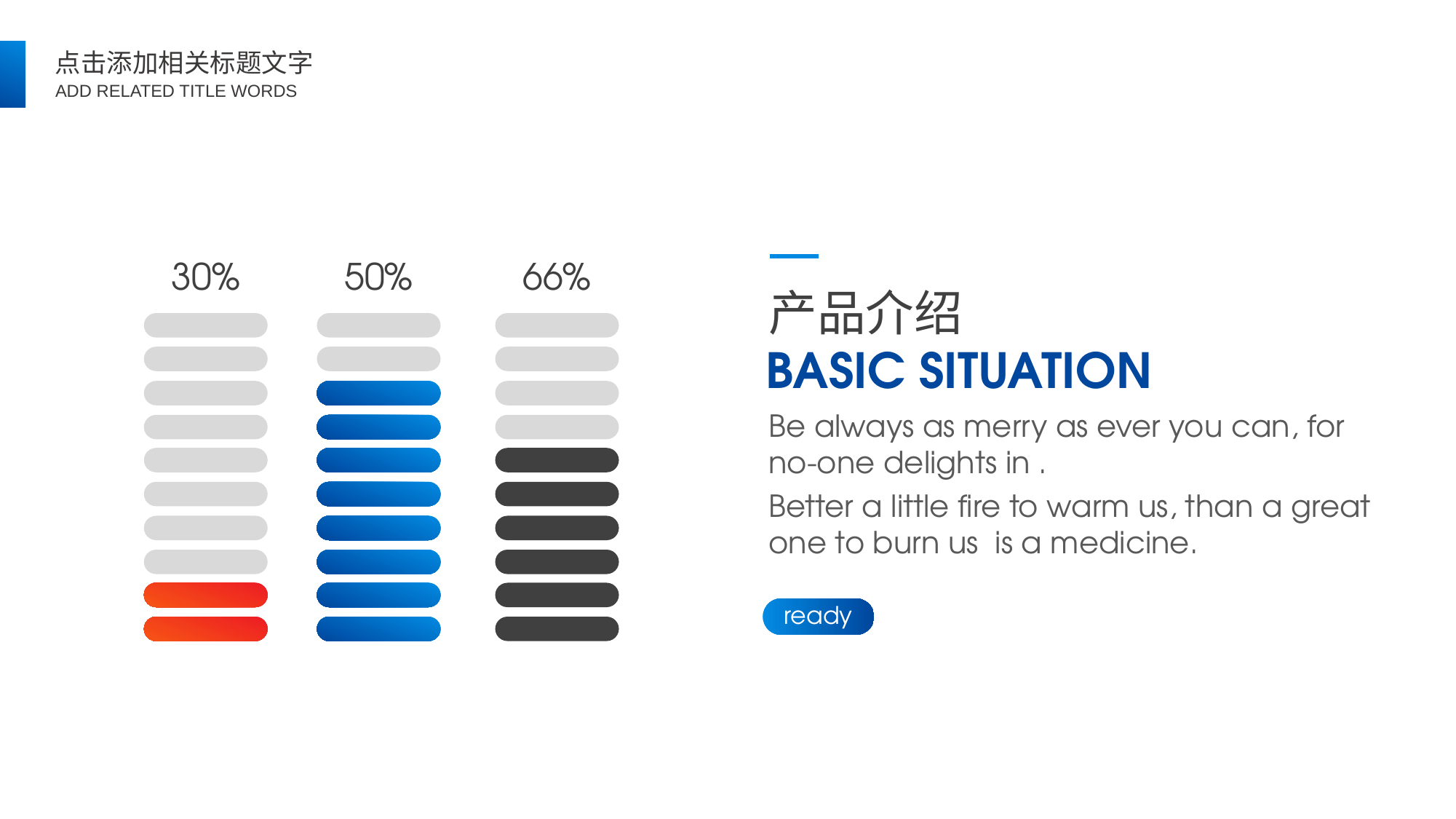

30%
50%
66%
产品介绍

BASIC SITUATION

Be always as merry as ever you can, for no-one delights in .

Better a little fire to warm us, than a great one to burn us  is a medicine.

ready